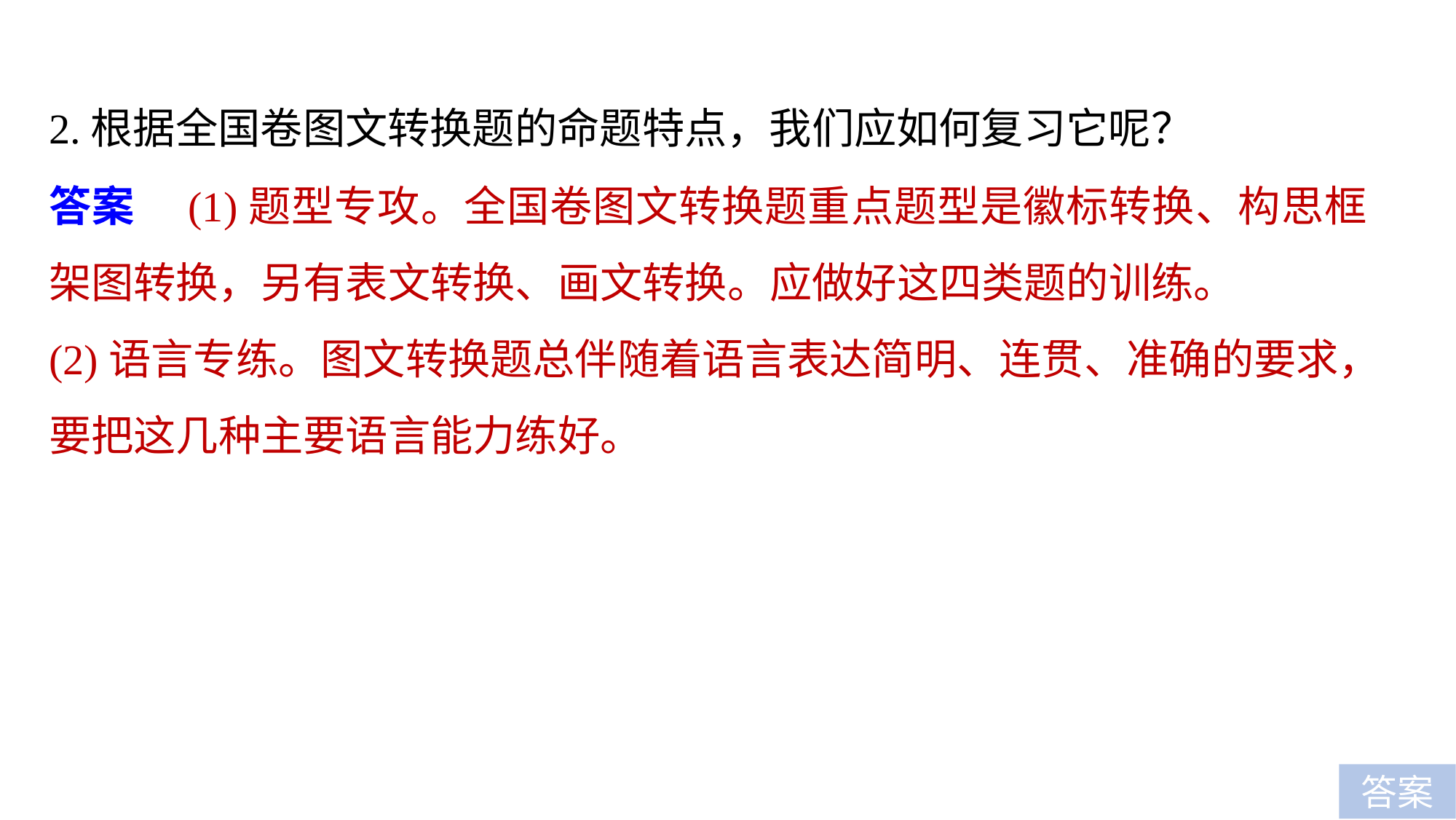

2.根据全国卷图文转换题的命题特点，我们应如何复习它呢？
答案　(1)题型专攻。全国卷图文转换题重点题型是徽标转换、构思框架图转换，另有表文转换、画文转换。应做好这四类题的训练。
(2)语言专练。图文转换题总伴随着语言表达简明、连贯、准确的要求，要把这几种主要语言能力练好。
答案